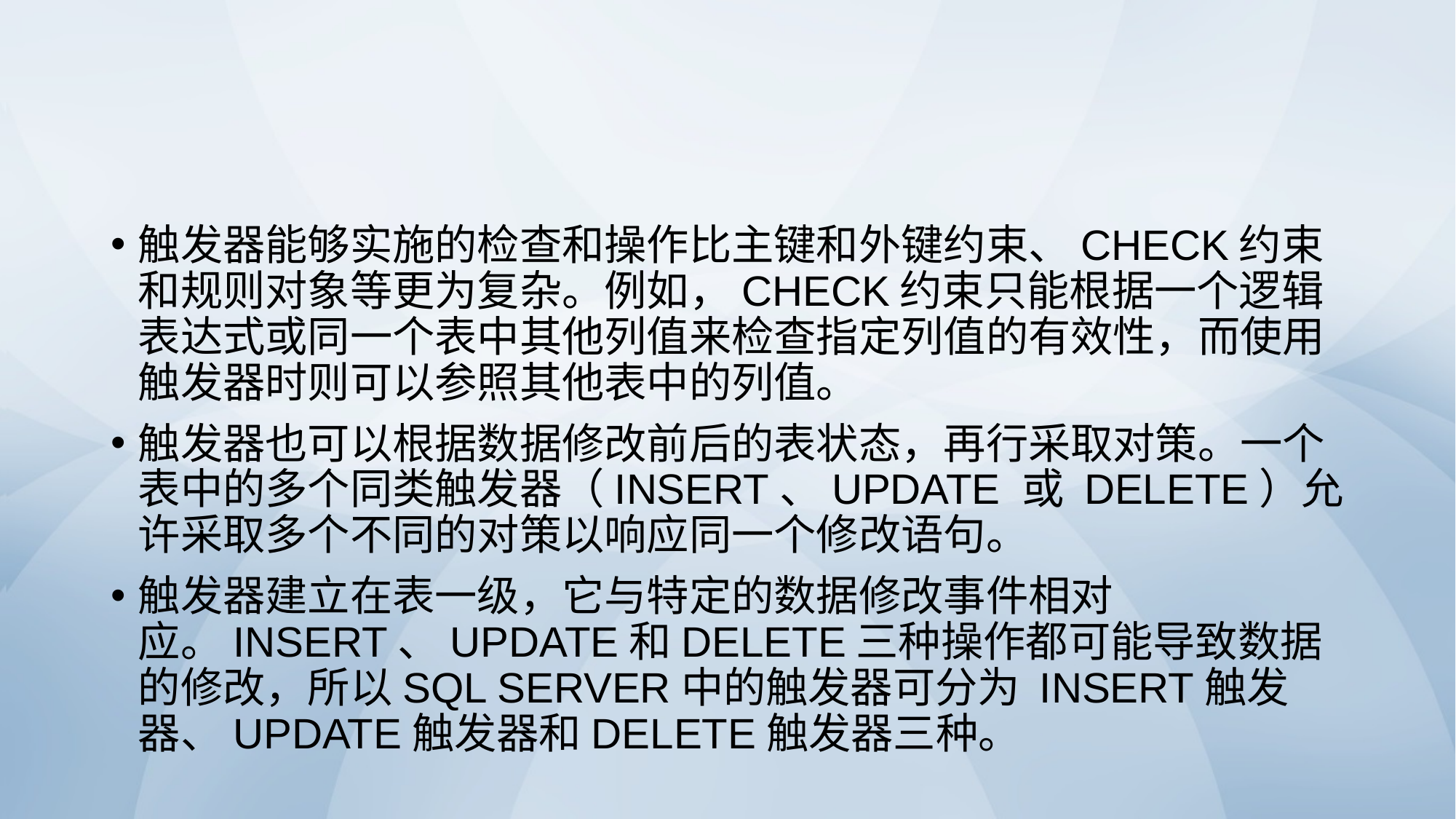

#
触发器能够实施的检查和操作比主键和外键约束、CHECK约束和规则对象等更为复杂。例如，CHECK约束只能根据一个逻辑表达式或同一个表中其他列值来检查指定列值的有效性，而使用触发器时则可以参照其他表中的列值。
触发器也可以根据数据修改前后的表状态，再行采取对策。一个表中的多个同类触发器（INSERT、UPDATE 或 DELETE）允许采取多个不同的对策以响应同一个修改语句。
触发器建立在表一级，它与特定的数据修改事件相对应。INSERT、UPDATE和DELETE三种操作都可能导致数据的修改，所以SQL Server中的触发器可分为 INSERT触发器、UPDATE触发器和DELETE触发器三种。